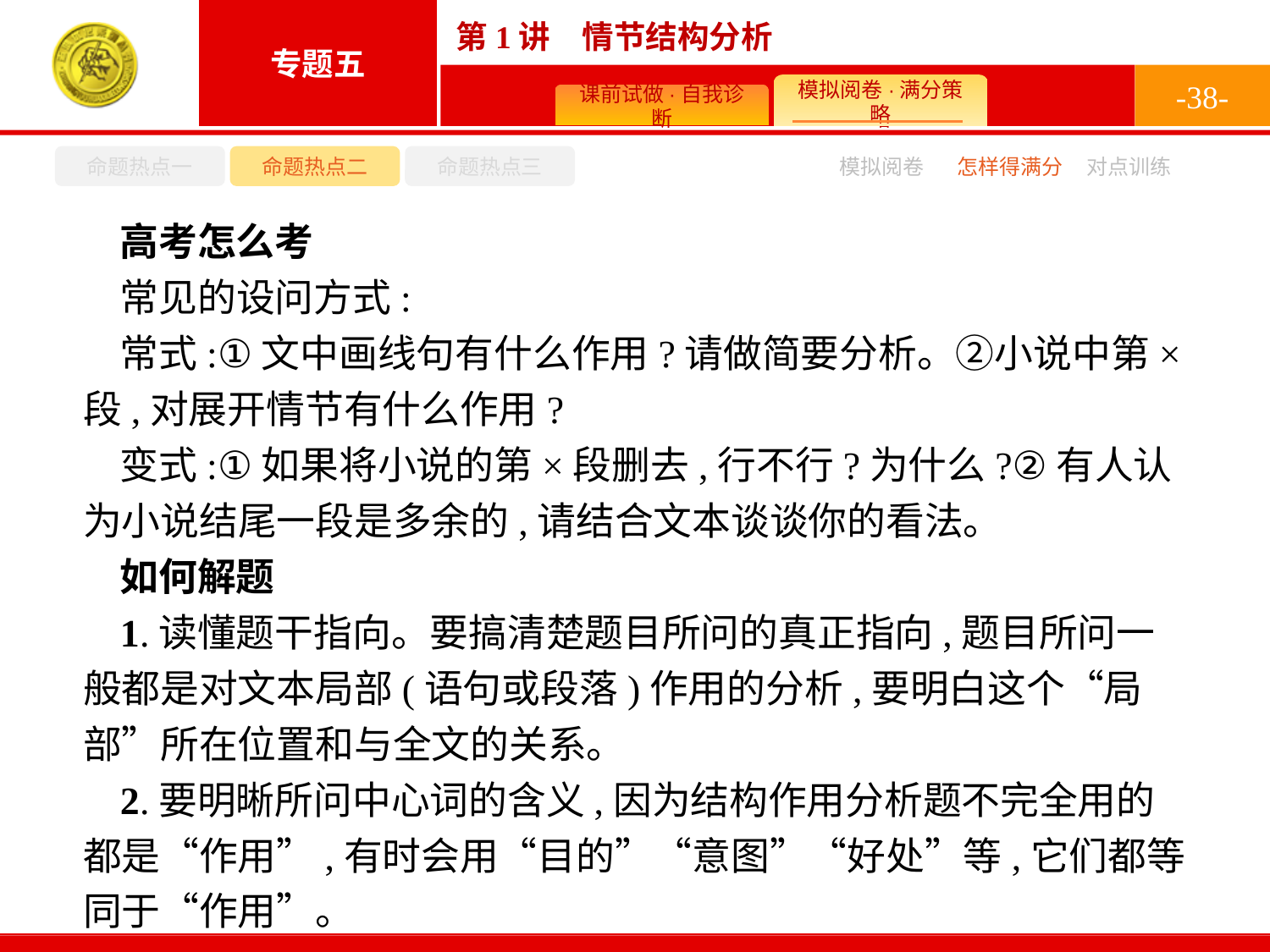

-38-
命题热点一
命题热点二
命题热点三
怎样得满分
模拟阅卷
对点训练
高考怎么考
常见的设问方式:
常式:①文中画线句有什么作用?请做简要分析。②小说中第×段,对展开情节有什么作用?
变式:①如果将小说的第×段删去,行不行?为什么?②有人认为小说结尾一段是多余的,请结合文本谈谈你的看法。
如何解题
1.读懂题干指向。要搞清楚题目所问的真正指向,题目所问一般都是对文本局部(语句或段落)作用的分析,要明白这个“局部”所在位置和与全文的关系。
2.要明晰所问中心词的含义,因为结构作用分析题不完全用的都是“作用”,有时会用“目的”“意图”“好处”等,它们都等同于“作用”。